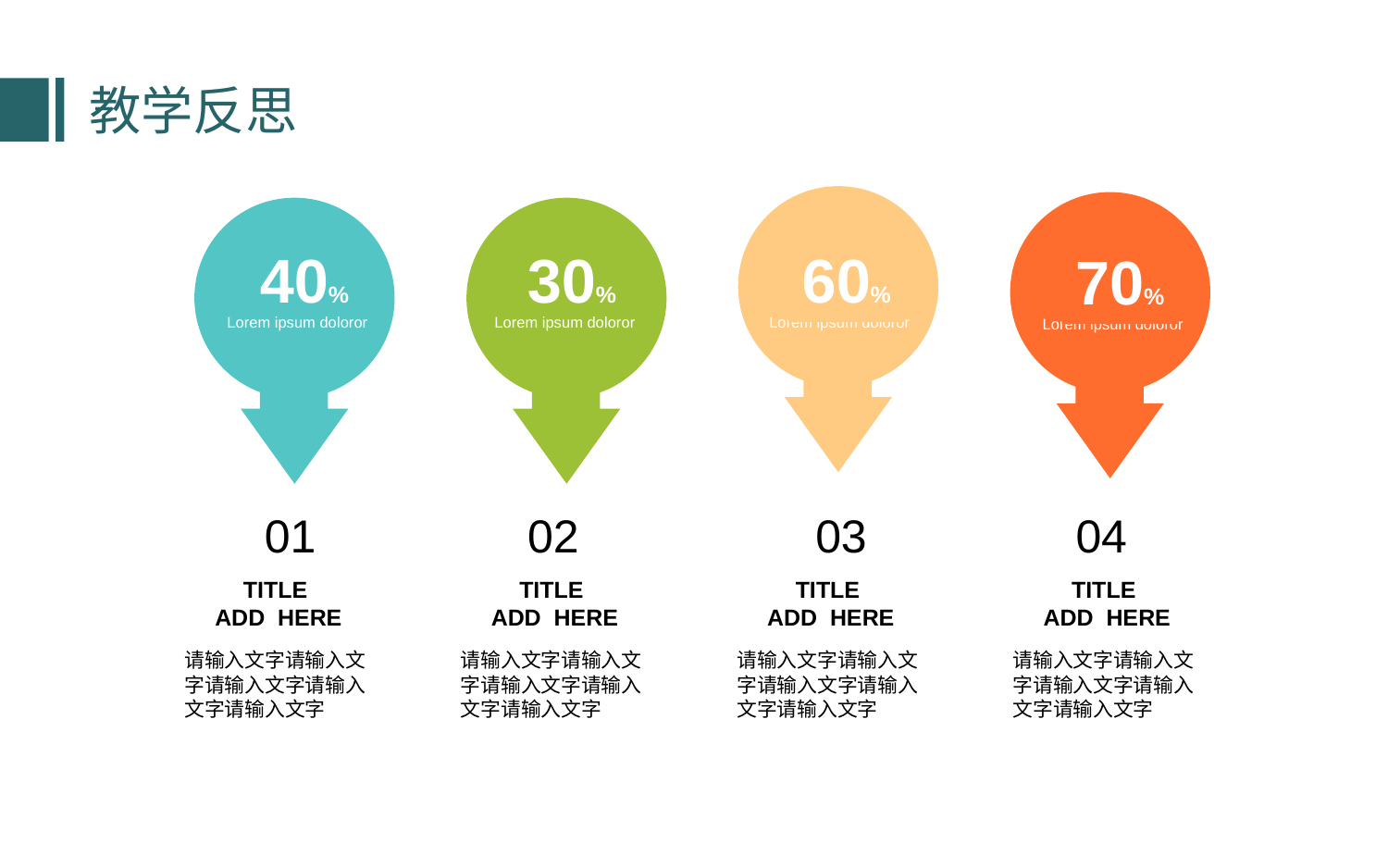

教学反思

60%
Lorem ipsum doloror
03
TITLE
ADD  HERE
请输入文字请输入文字请输入文字请输入文字请输入文字

70%
Lorem ipsum doloror
04
TITLE
ADD  HERE
请输入文字请输入文字请输入文字请输入文字请输入文字

40%
Lorem ipsum doloror
01
TITLE
ADD  HERE
请输入文字请输入文字请输入文字请输入文字请输入文字

30%
Lorem ipsum doloror
02
TITLE
ADD  HERE
请输入文字请输入文字请输入文字请输入文字请输入文字